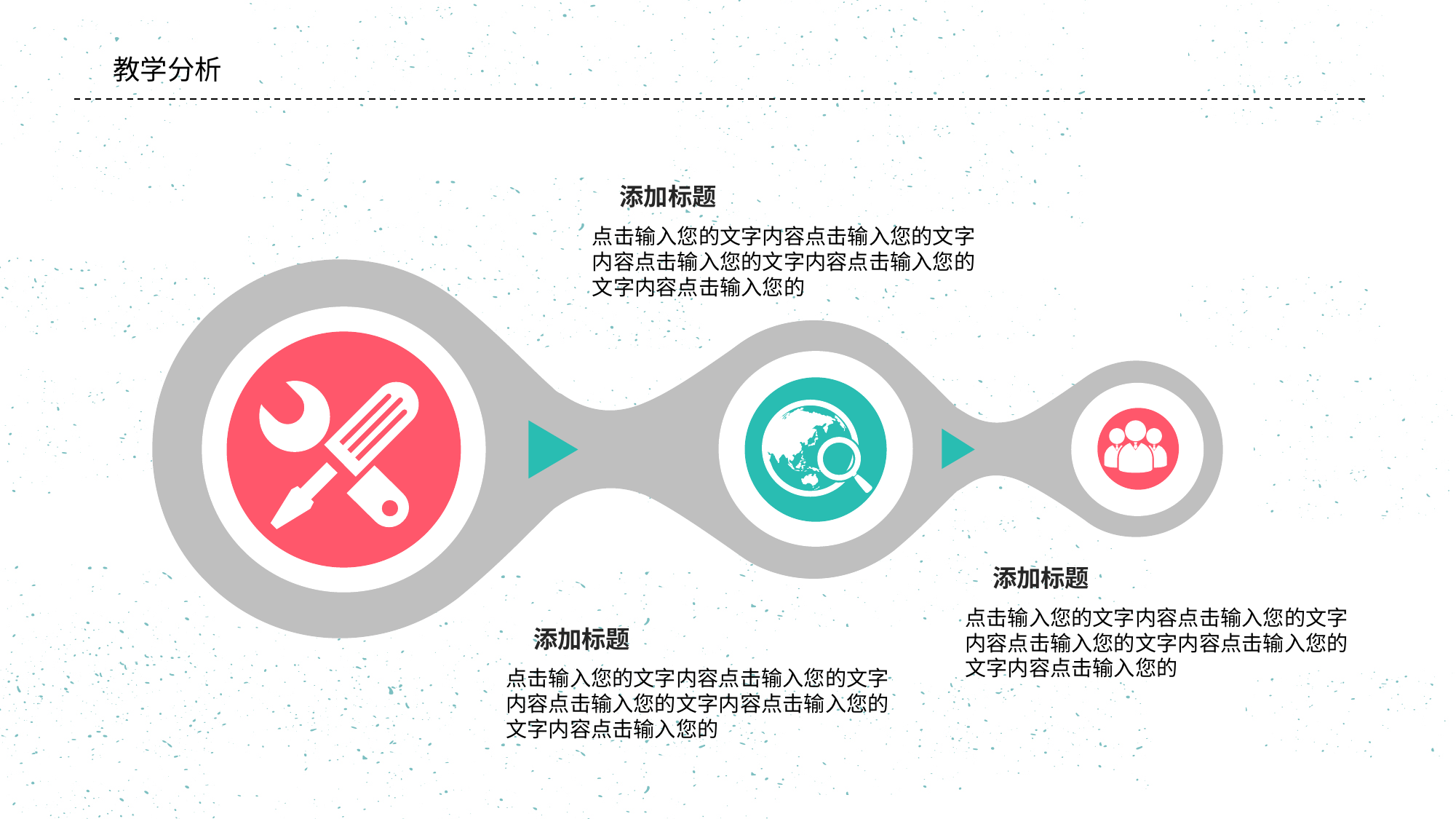

#
教学分析
添加标题
点击输入您的文字内容点击输入您的文字内容点击输入您的文字内容点击输入您的文字内容点击输入您的

添加标题
点击输入您的文字内容点击输入您的文字内容点击输入您的文字内容点击输入您的文字内容点击输入您的
添加标题
点击输入您的文字内容点击输入您的文字内容点击输入您的文字内容点击输入您的文字内容点击输入您的